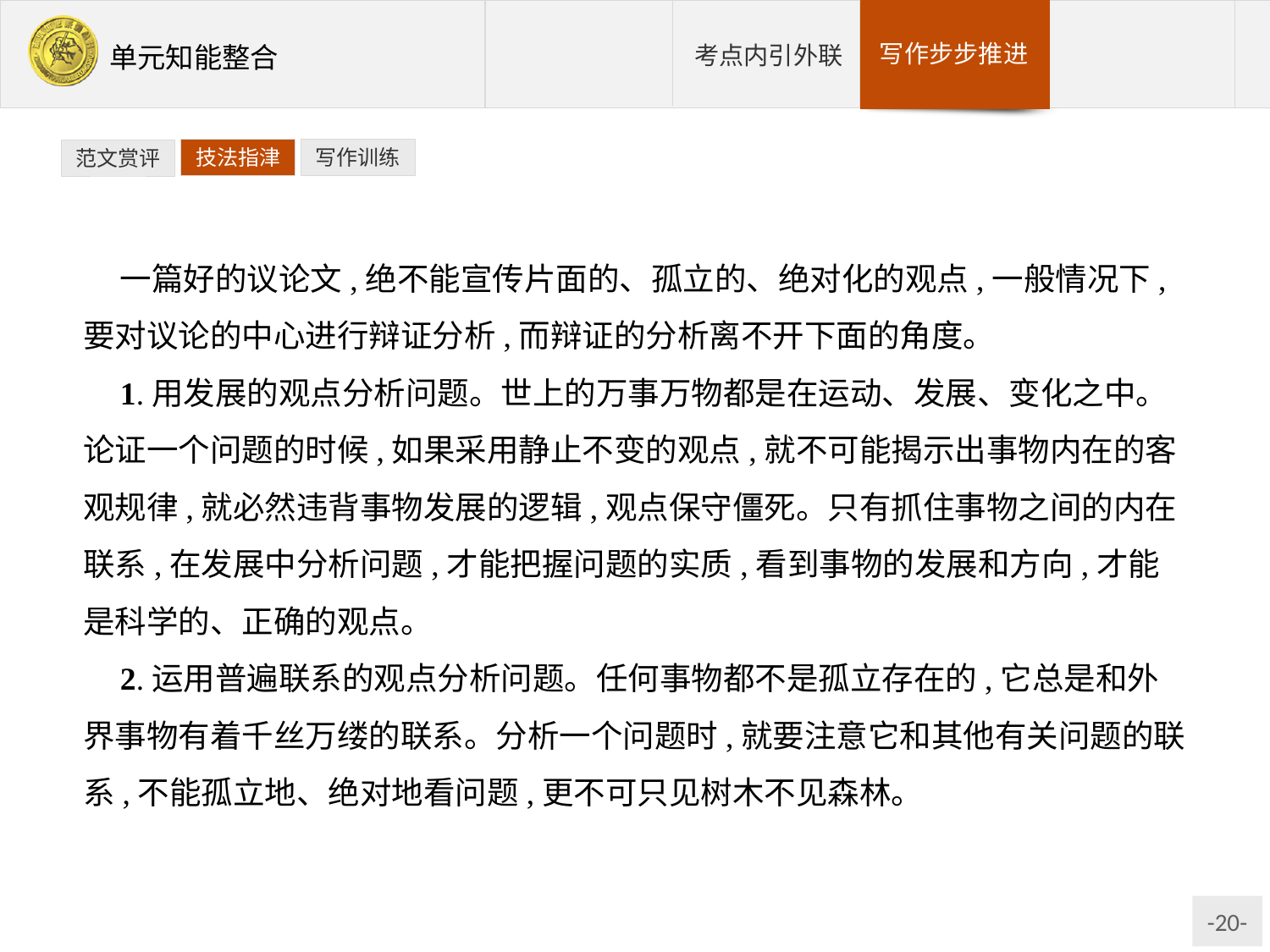

技法指津
写作训练
范文赏评
一篇好的议论文,绝不能宣传片面的、孤立的、绝对化的观点,一般情况下,要对议论的中心进行辩证分析,而辩证的分析离不开下面的角度。
1.用发展的观点分析问题。世上的万事万物都是在运动、发展、变化之中。论证一个问题的时候,如果采用静止不变的观点,就不可能揭示出事物内在的客观规律,就必然违背事物发展的逻辑,观点保守僵死。只有抓住事物之间的内在联系,在发展中分析问题,才能把握问题的实质,看到事物的发展和方向,才能是科学的、正确的观点。
2.运用普遍联系的观点分析问题。任何事物都不是孤立存在的,它总是和外界事物有着千丝万缕的联系。分析一个问题时,就要注意它和其他有关问题的联系,不能孤立地、绝对地看问题,更不可只见树木不见森林。